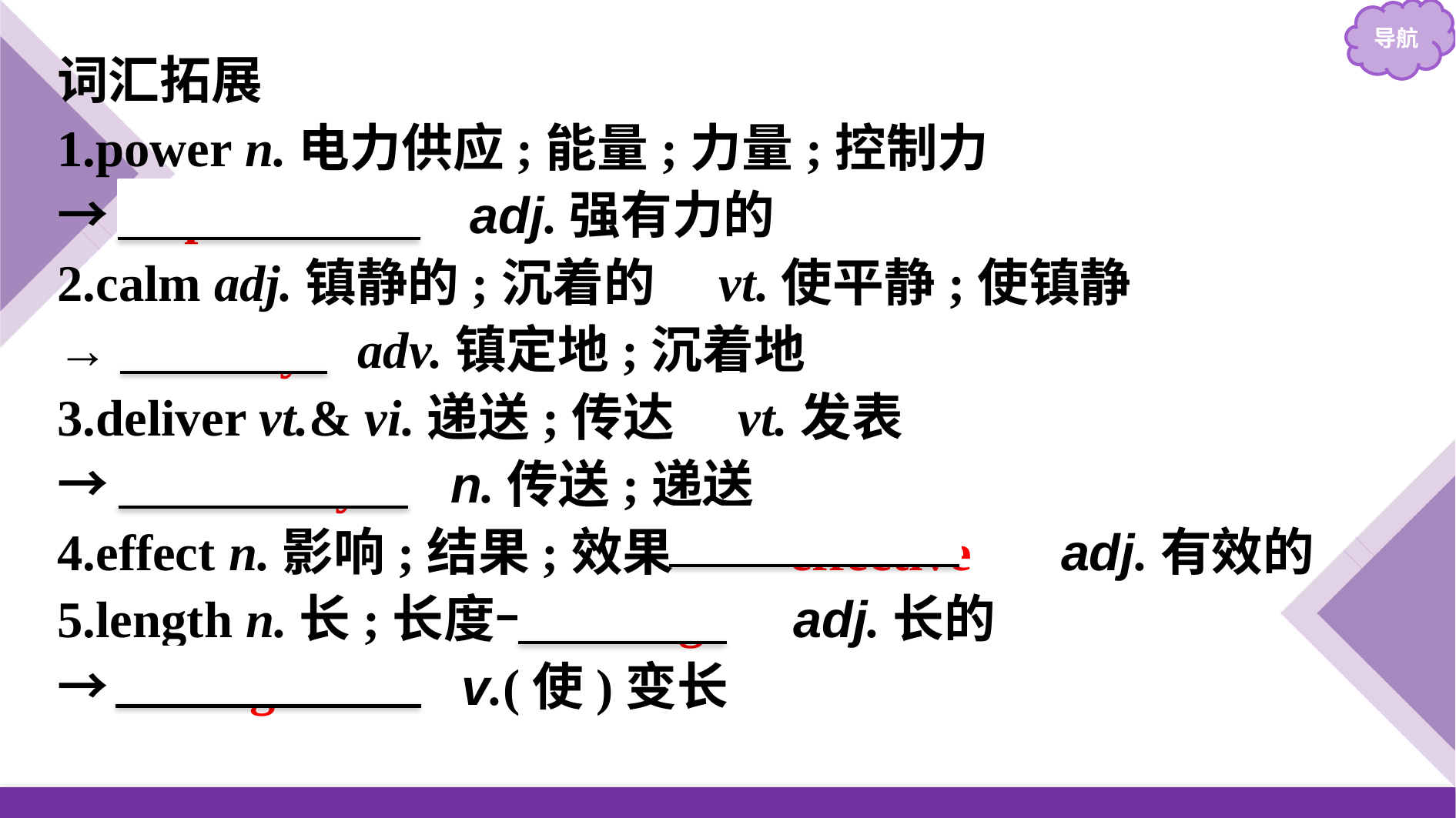

词汇拓展
1.power n.电力供应;能量;力量;控制力
→　powerful　 adj.强有力的
2.calm adj.镇静的;沉着的　vt.使平静;使镇静
→    calmly    adv.镇定地;沉着地
3.deliver vt.& vi.递送;传达　vt.发表
→　delivery　 n.传送;递送
4.effect n.影响;结果;效果→　effective　 adj.有效的
5.length n.长;长度→　long　 adj.长的
→　lengthen　 v.(使)变长